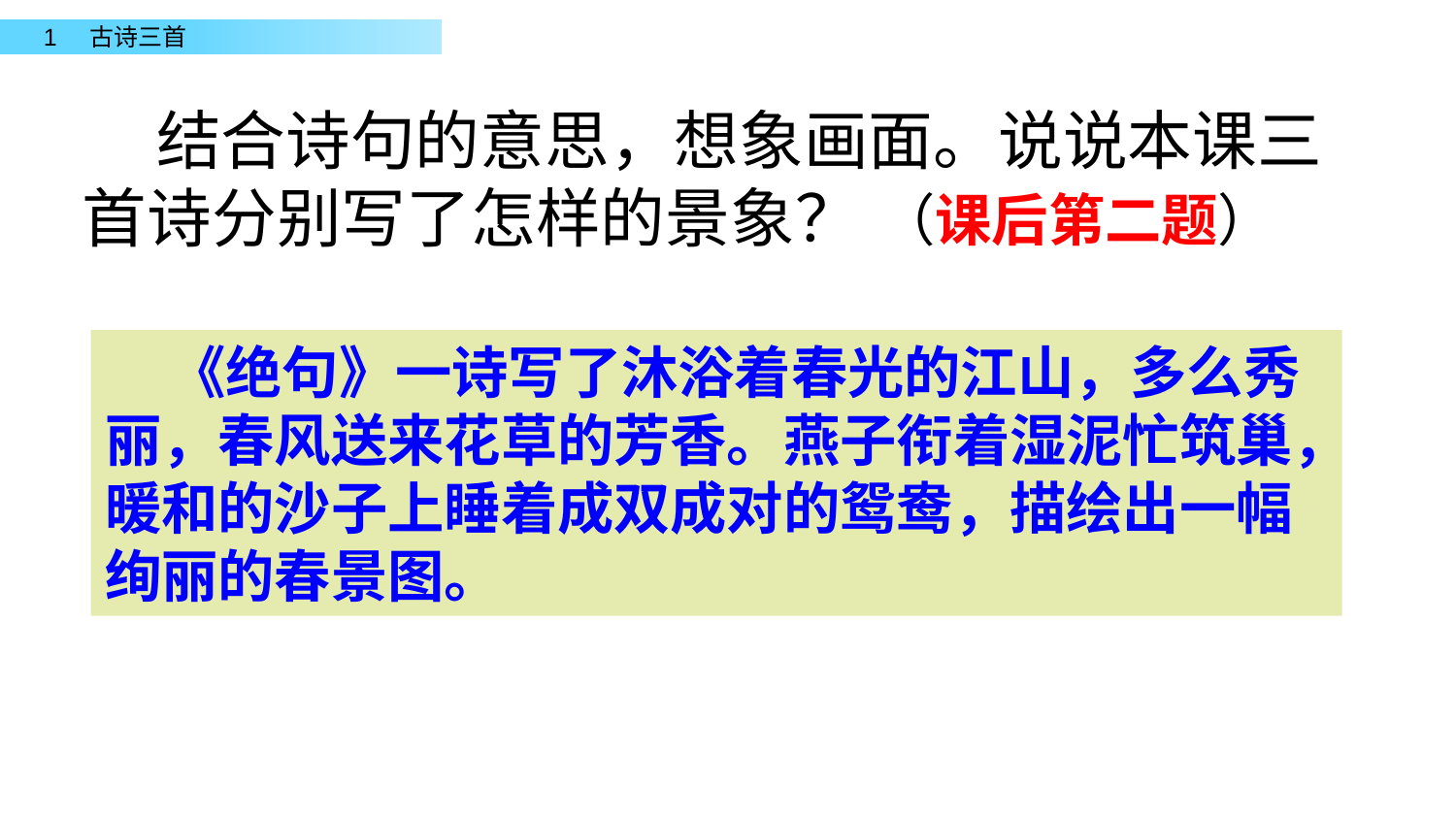

结合诗句的意思，想象画面。说说本课三首诗分别写了怎样的景象？
（课后第二题）
    《绝句》一诗写了沐浴着春光的江山，多么秀丽，春风送来花草的芳香。燕子衔着湿泥忙筑巢，暖和的沙子上睡着成双成对的鸳鸯，描绘出一幅绚丽的春景图。